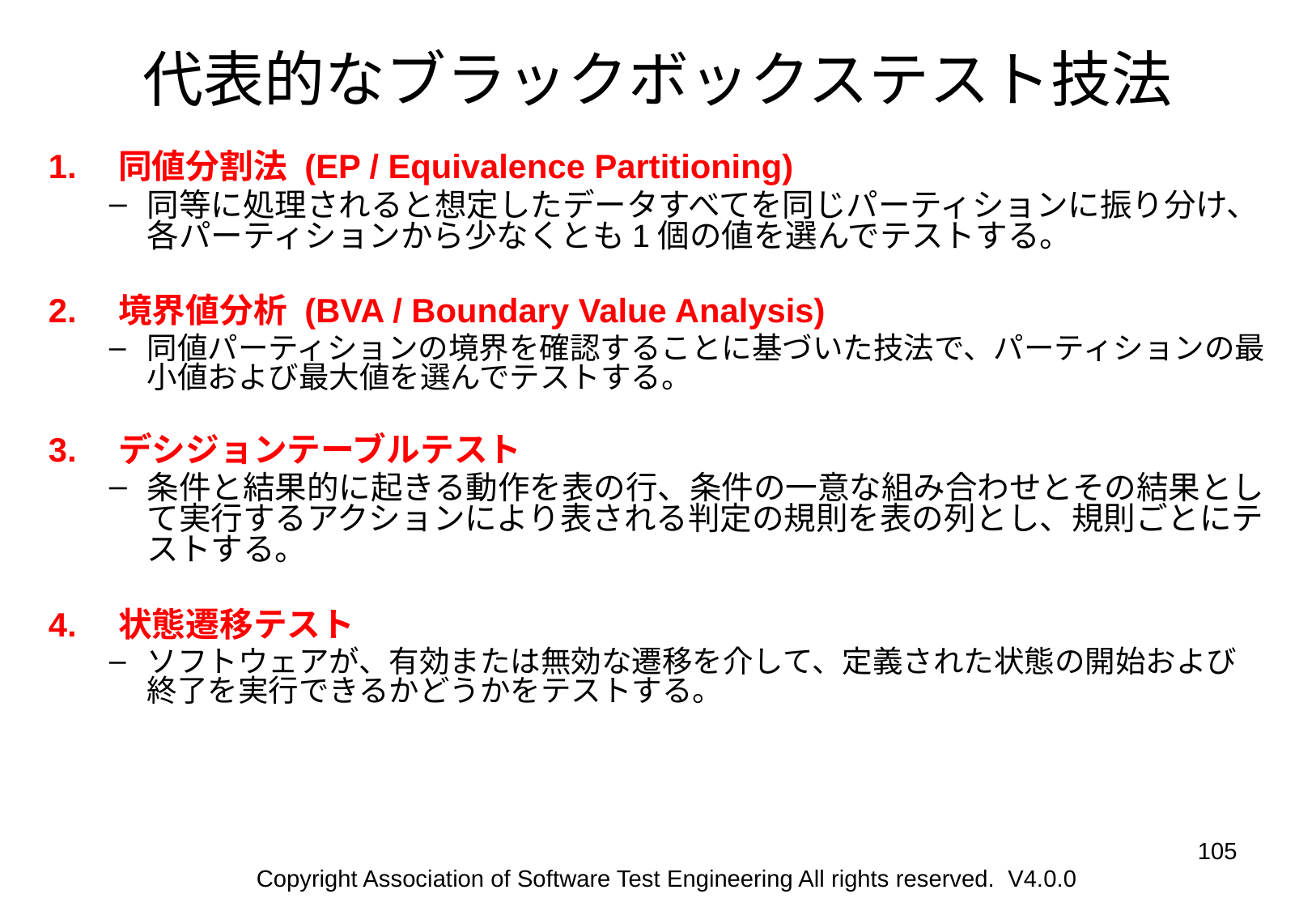

# 代表的なブラックボックステスト技法
1.　同値分割法 (EP / Equivalence Partitioning)
同等に処理されると想定したデータすべてを同じパーティションに振り分け、各パーティションから少なくとも1個の値を選んでテストする。

2.　境界値分析 (BVA / Boundary Value Analysis)
同値パーティションの境界を確認することに基づいた技法で、パーティションの最小値および最大値を選んでテストする。

3.　デシジョンテーブルテスト
条件と結果的に起きる動作を表の行、条件の一意な組み合わせとその結果として実行するアクションにより表される判定の規則を表の列とし、規則ごとにテストする。

4.　状態遷移テスト
ソフトウェアが、有効または無効な遷移を介して、定義された状態の開始および終了を実行できるかどうかをテストする。
105
Copyright Association of Software Test Engineering All rights reserved.  V4.0.0